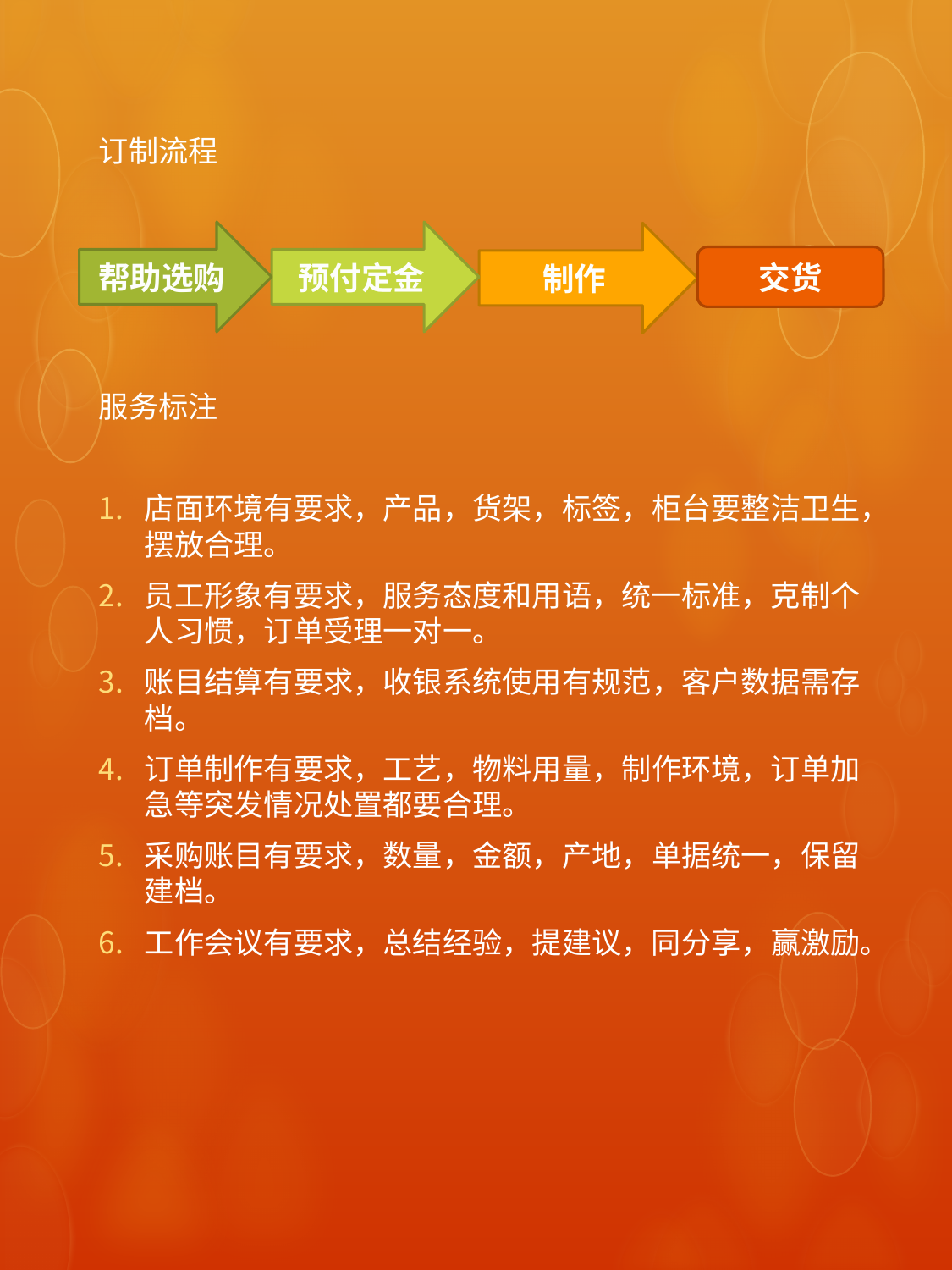

订制流程

服务标注

店面环境有要求，产品，货架，标签，柜台要整洁卫生，摆放合理。
员工形象有要求，服务态度和用语，统一标准，克制个人习惯，订单受理一对一。
账目结算有要求，收银系统使用有规范，客户数据需存档。
订单制作有要求，工艺，物料用量，制作环境，订单加急等突发情况处置都要合理。
采购账目有要求，数量，金额，产地，单据统一，保留建档。
工作会议有要求，总结经验，提建议，同分享，赢激励。

预付定金
帮助选购
制作
交货